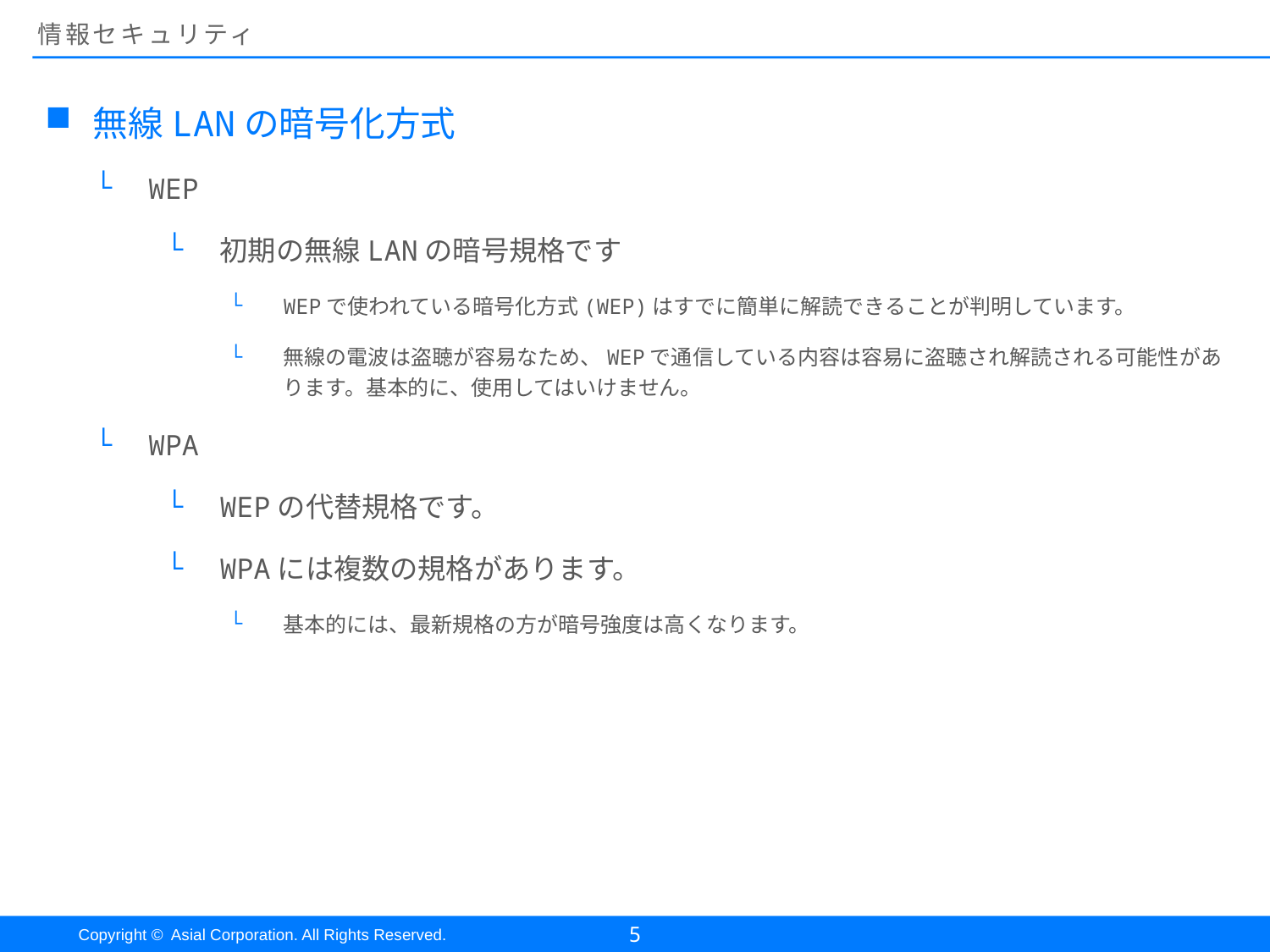

# 情報セキュリティ

無線LANの暗号化方式
WEP
初期の無線LANの暗号規格です
WEPで使われている暗号化方式(WEP)はすでに簡単に解読できることが判明しています。
無線の電波は盗聴が容易なため、WEPで通信している内容は容易に盗聴され解読される可能性があります。基本的に、使用してはいけません。
WPA
WEPの代替規格です。
WPAには複数の規格があります。
基本的には、最新規格の方が暗号強度は高くなります。
5